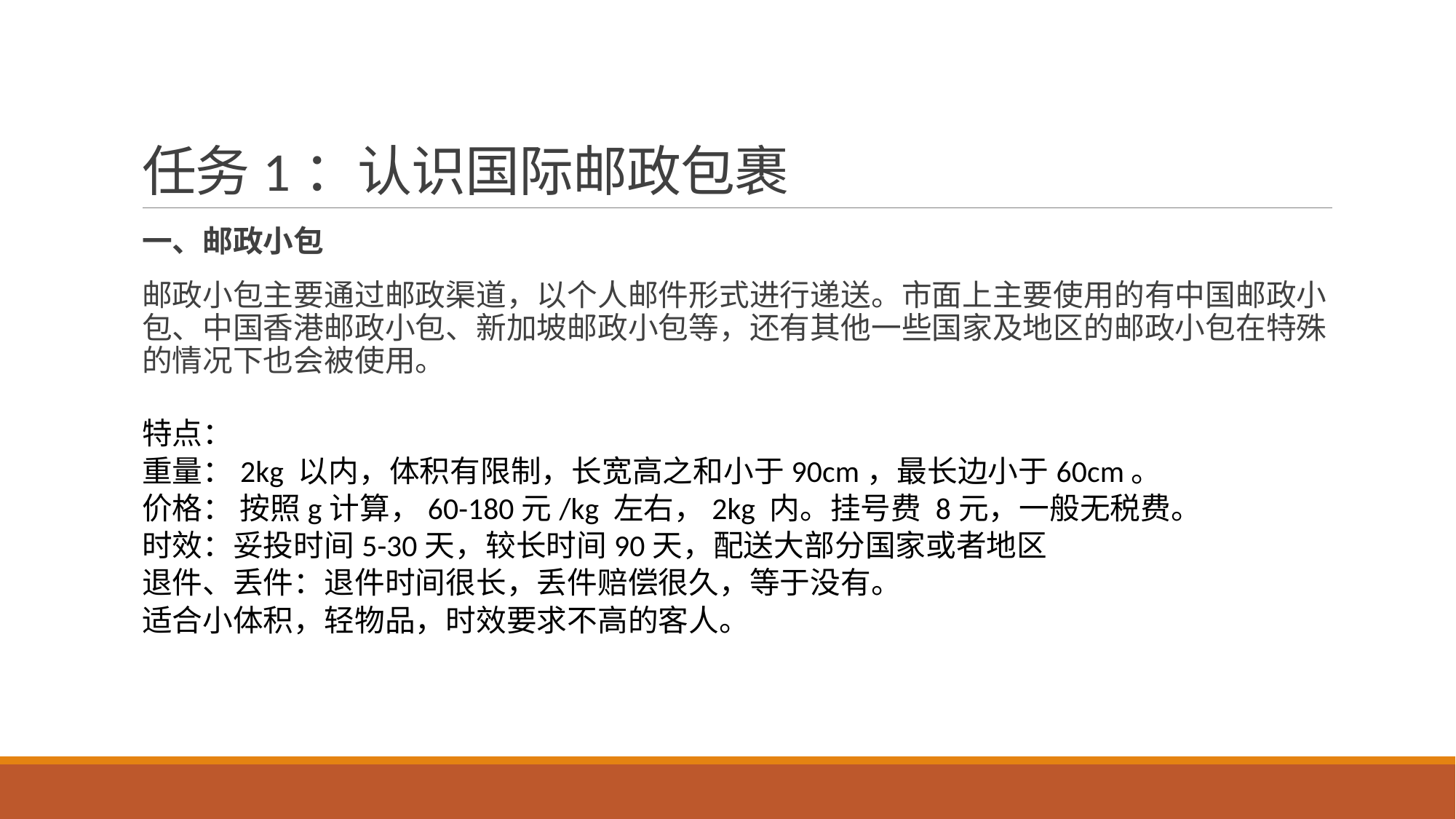

# 任务1：认识国际邮政包裹
一、邮政小包
邮政小包主要通过邮政渠道，以个人邮件形式进行递送。市面上主要使用的有中国邮政小包、中国香港邮政小包、新加坡邮政小包等，还有其他一些国家及地区的邮政小包在特殊的情况下也会被使用。

特点：
重量：2kg 以内，体积有限制，长宽高之和小于90cm，最长边小于60cm。
价格： 按照g计算，60-180元/kg 左右，2kg 内。挂号费 8元，一般无税费。
时效：妥投时间5-30天，较长时间90天，配送大部分国家或者地区
退件、丢件：退件时间很长，丢件赔偿很久，等于没有。
适合小体积，轻物品，时效要求不高的客人。